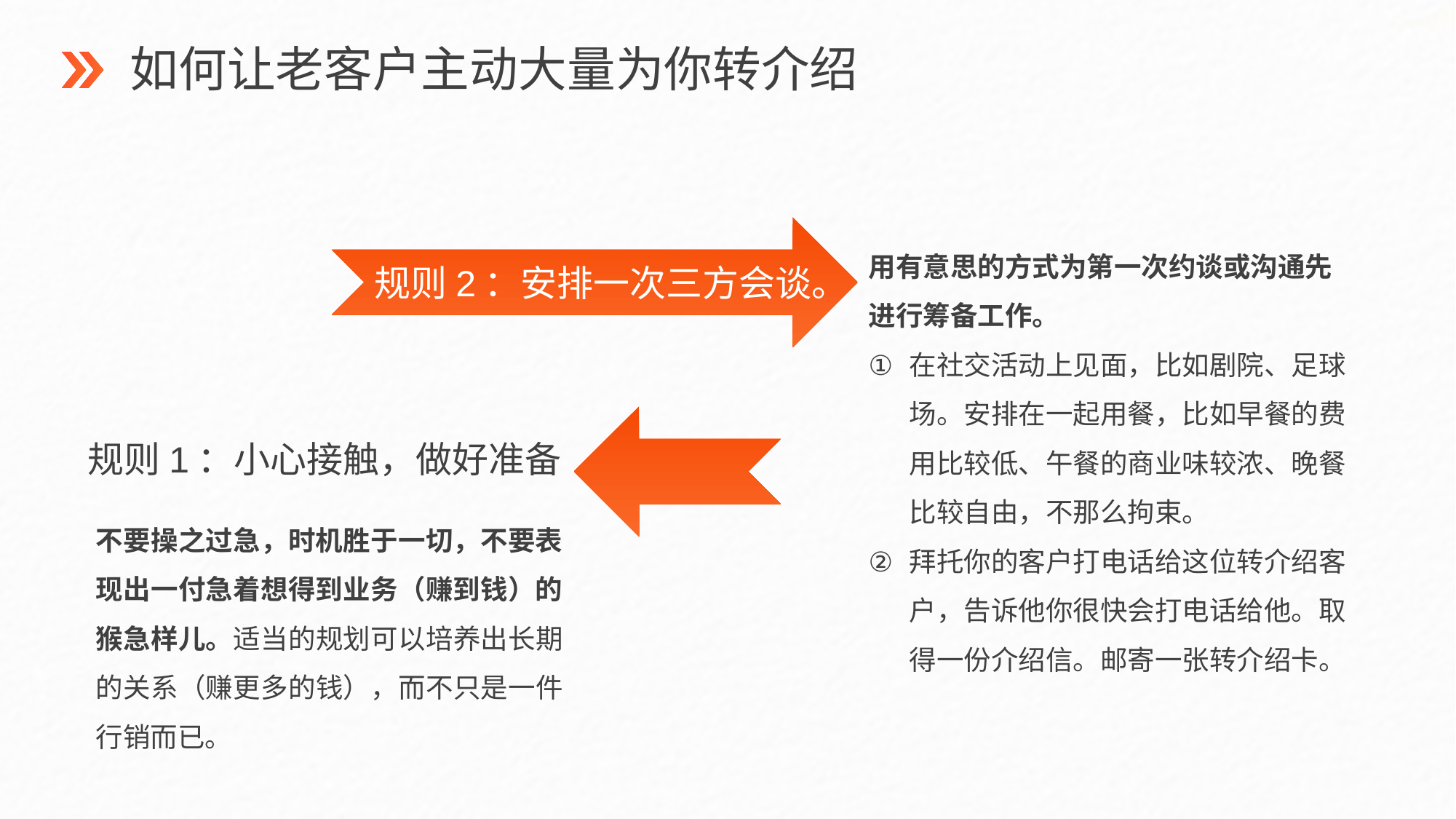

如何让老客户主动大量为你转介绍

用有意思的方式为第一次约谈或沟通先进行筹备工作。
在社交活动上见面，比如剧院、足球场。安排在一起用餐，比如早餐的费用比较低、午餐的商业味较浓、晚餐比较自由，不那么拘束。
拜托你的客户打电话给这位转介绍客户，告诉他你很快会打电话给他。取得一份介绍信。邮寄一张转介绍卡。
规则2：安排一次三方会谈。

规则1：小心接触，做好准备
不要操之过急，时机胜于一切，不要表现出一付急着想得到业务（赚到钱）的猴急样儿。适当的规划可以培养出长期的关系（赚更多的钱），而不只是一件行销而已。